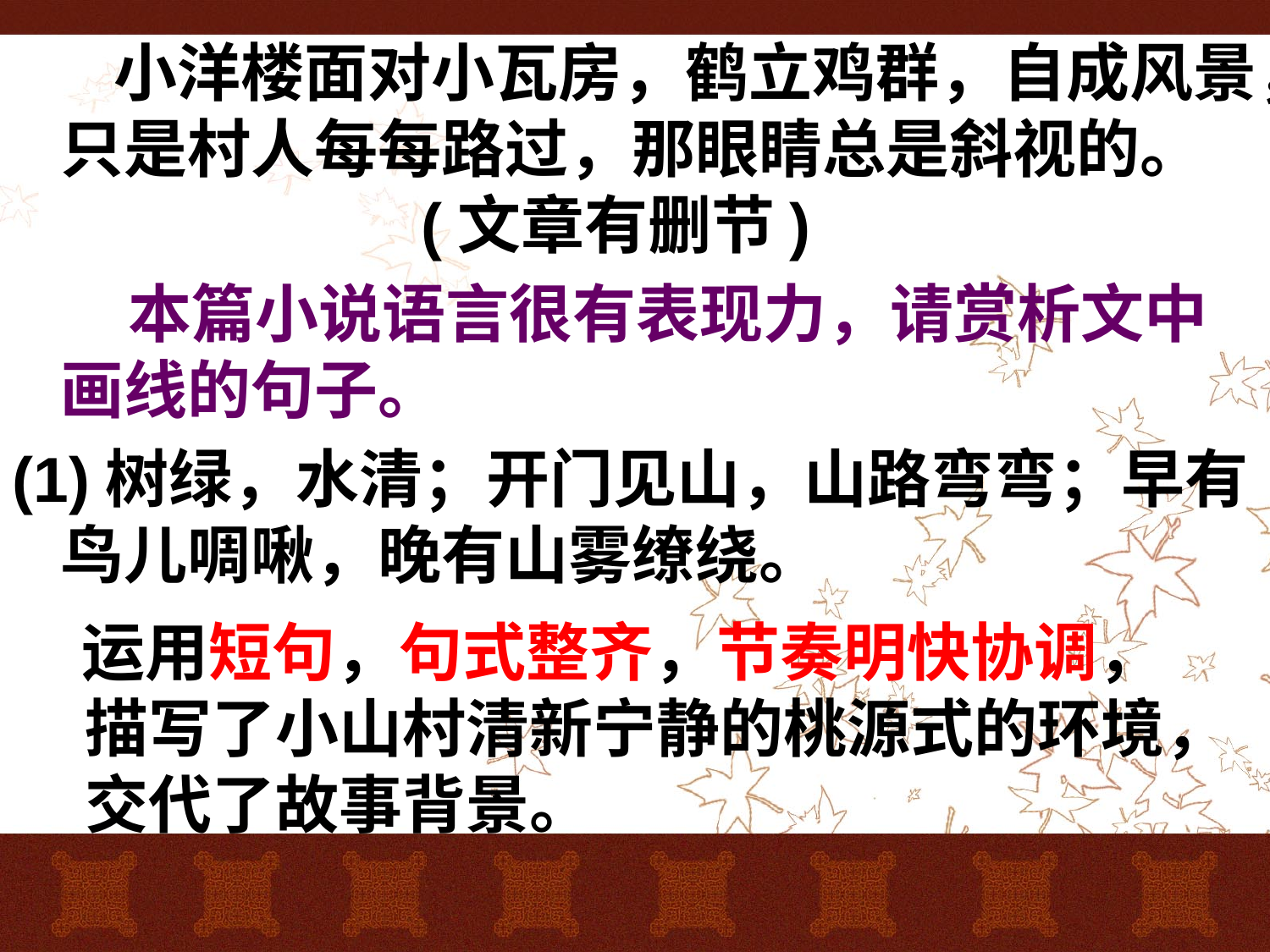

小洋楼面对小瓦房，鹤立鸡群，自成风景，只是村人每每路过，那眼睛总是斜视的。                            (文章有删节)
       本篇小说语言很有表现力，请赏析文中画线的句子。
(1)树绿，水清；开门见山，山路弯弯；早有鸟儿啁啾，晚有山雾缭绕。
  运用短句，句式整齐，节奏明快协调，描写了小山村清新宁静的桃源式的环境，交代了故事背景。